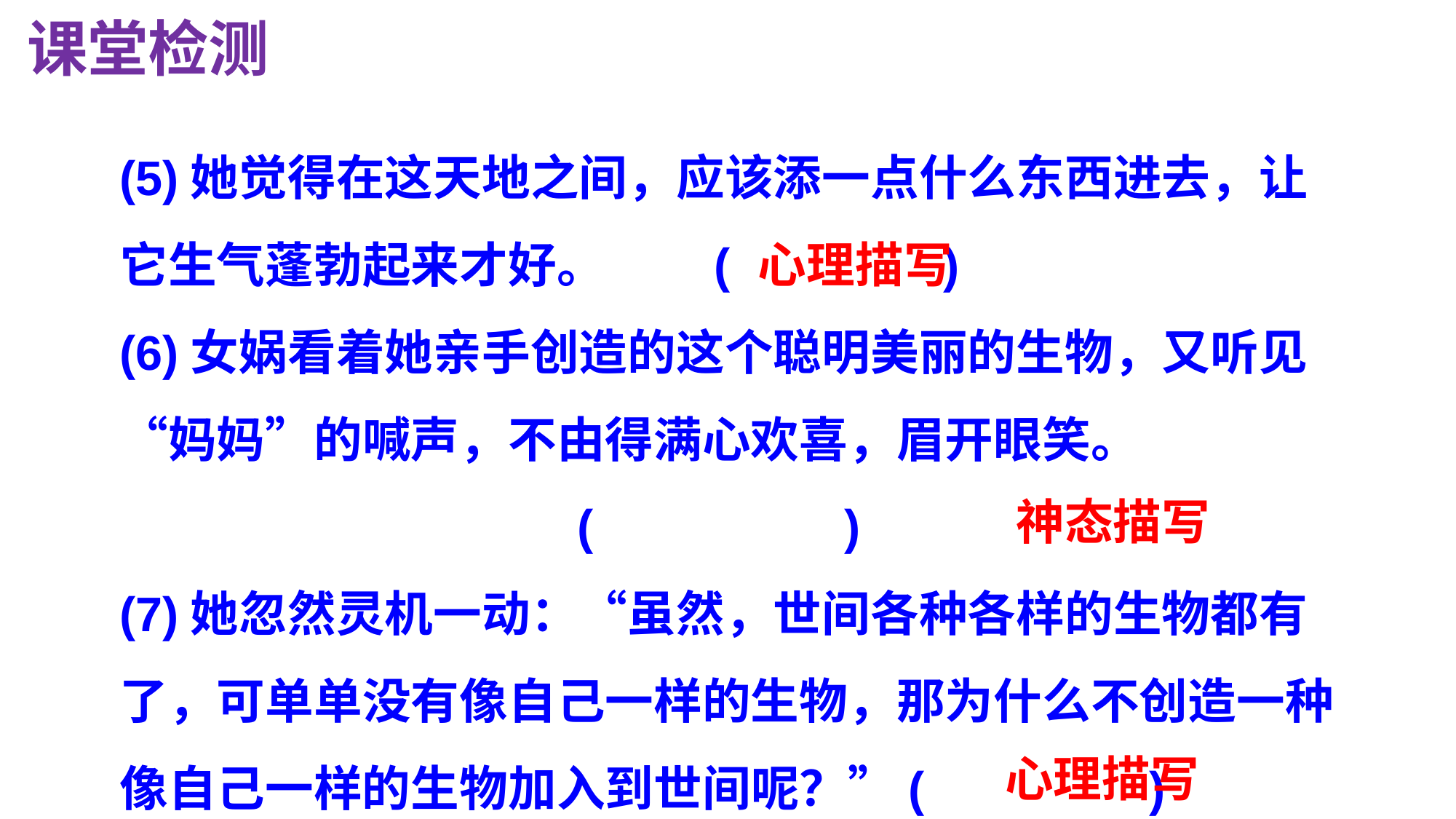

课堂检测
(5)她觉得在这天地之间，应该添一点什么东西进去，让它生气蓬勃起来才好。　　(　　　    )
(6)女娲看着她亲手创造的这个聪明美丽的生物，又听见“妈妈”的喊声，不由得满心欢喜，眉开眼笑。
                                  (　　　　   )
(7)她忽然灵机一动：“虽然，世间各种各样的生物都有了，可单单没有像自己一样的生物，那为什么不创造一种像自己一样的生物加入到世间呢？”(　　　     )
  心理描写
  神态描写
 心理描写